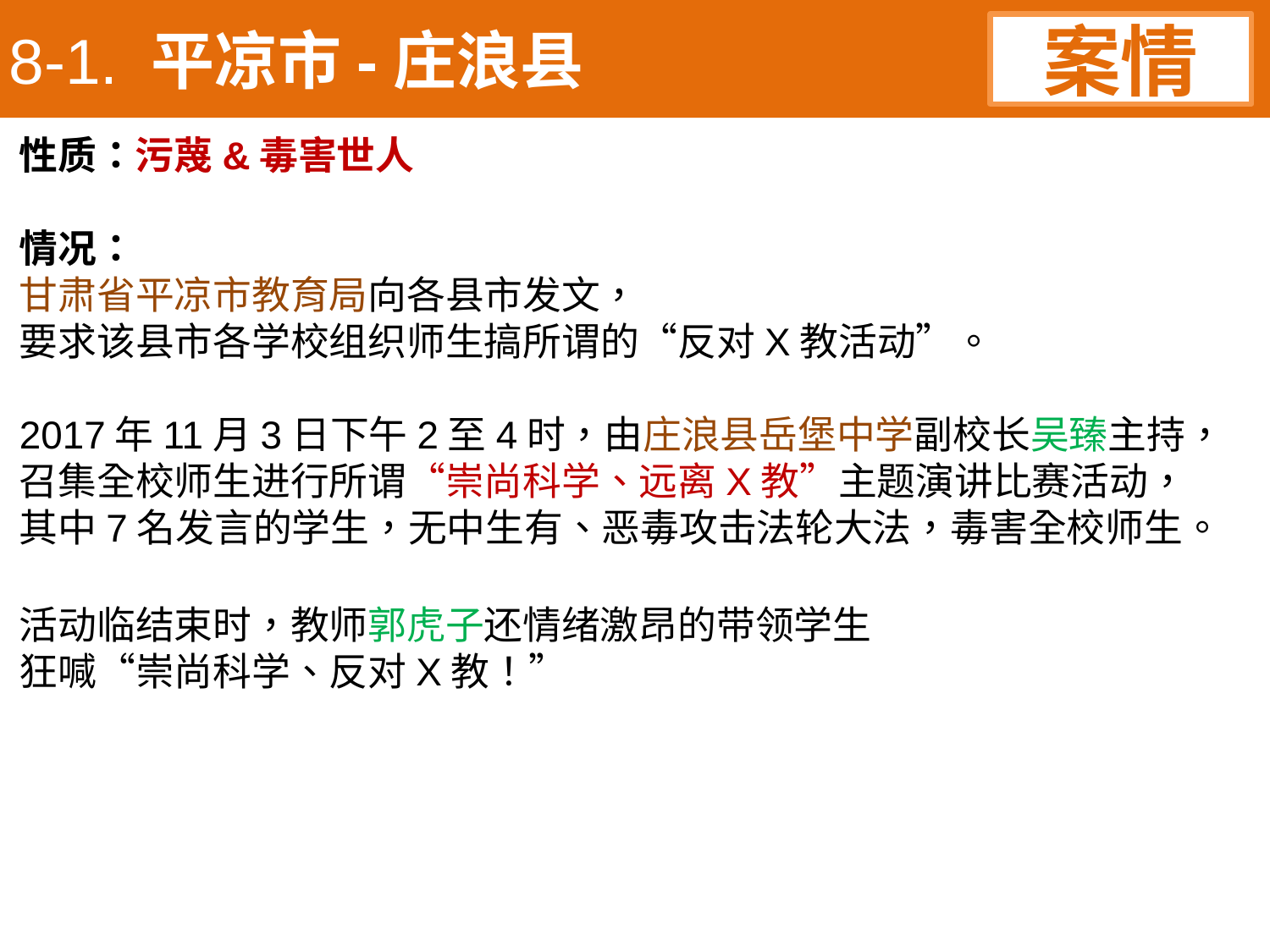

8-1. 平凉市-庄浪县
案情

性质：污蔑&毒害世人

情况：
甘肃省平凉市教育局向各县市发文，
要求该县市各学校组织师生搞所谓的“反对X教活动”。

2017年11月3日下午2至4时，由庄浪县岳堡中学副校长吴臻主持，
召集全校师生进行所谓“崇尚科学、远离X教”主题演讲比赛活动，
其中7名发言的学生，无中生有、恶毒攻击法轮大法，毒害全校师生。

活动临结束时，教师郭虎子还情绪激昂的带领学生
狂喊“崇尚科学、反对X教！”